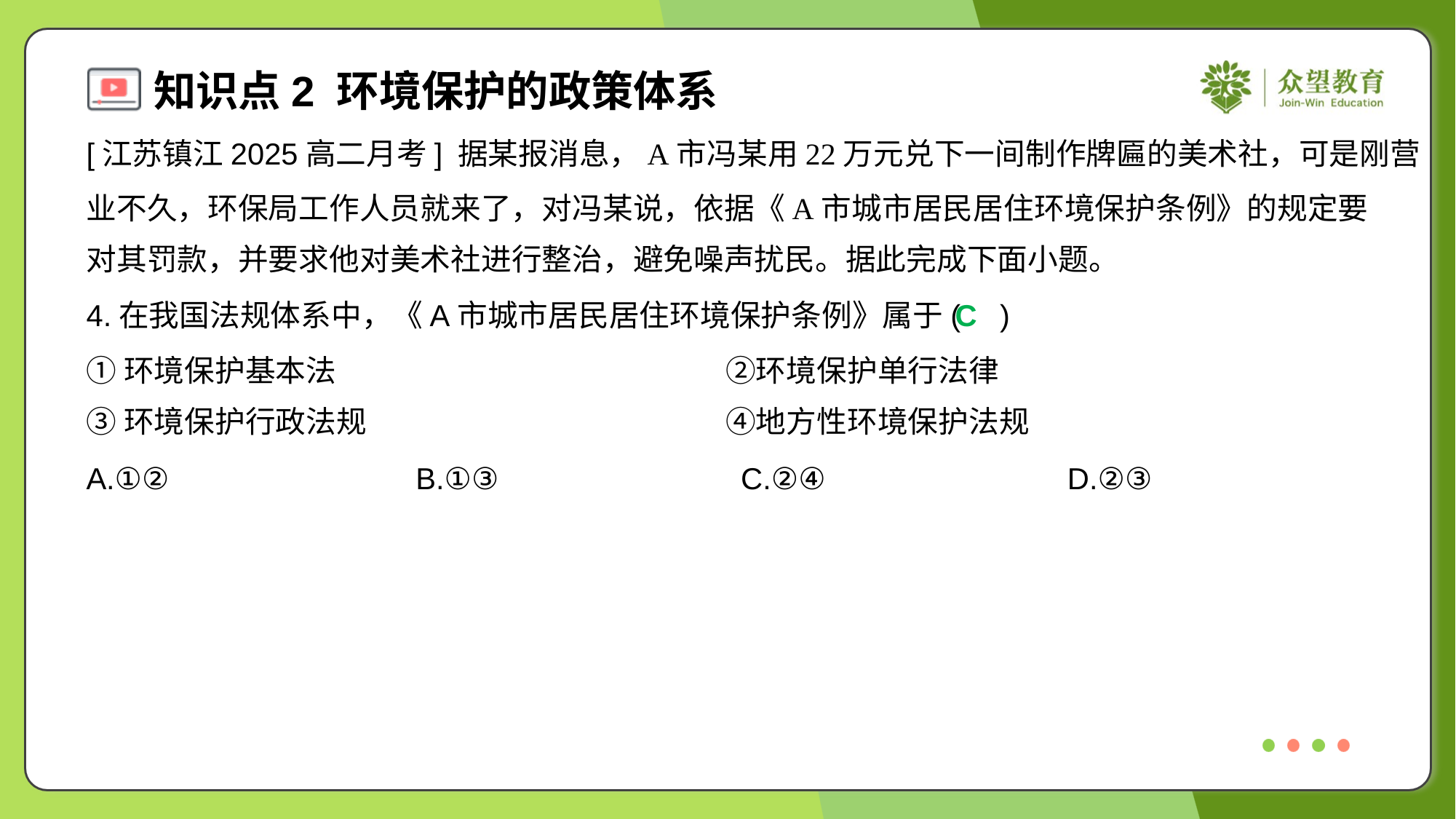

[江苏镇江2025高二月考] 据某报消息，A市冯某用22万元兑下一间制作牌匾的美术社，可是刚营
业不久，环保局工作人员就来了，对冯某说，依据《A市城市居民居住环境保护条例》的规定要
对其罚款，并要求他对美术社进行整治，避免噪声扰民。据此完成下面小题。
4.在我国法规体系中，《A市城市居民居住环境保护条例》属于(     )
C
①环境保护基本法	②环境保护单行法律
③环境保护行政法规	④地方性环境保护法规
A.①②	B.①③	C.②④	D.②③